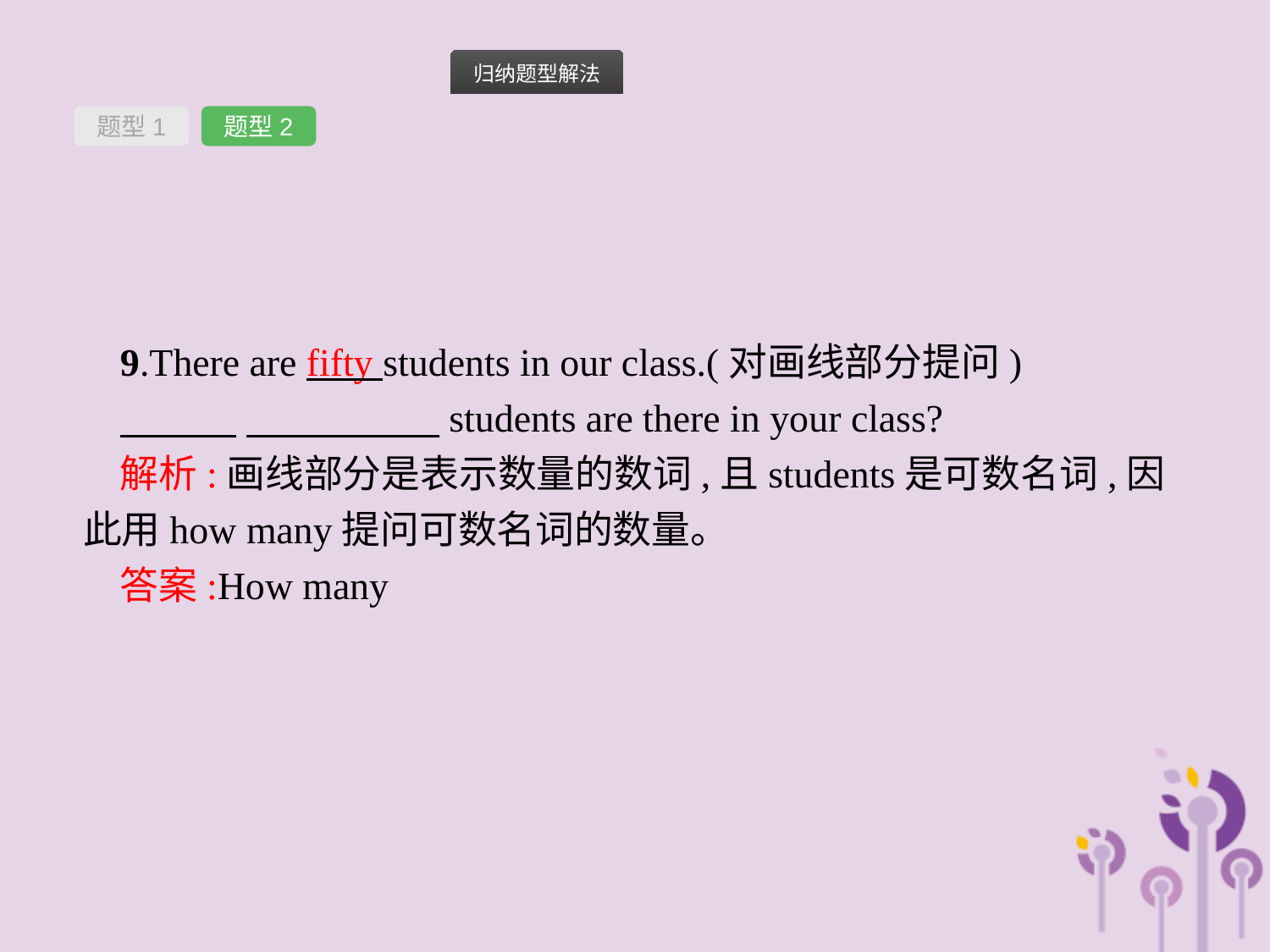

题型1
题型2
9.There are fifty students in our class.(对画线部分提问)
　　　 　　　　　students are there in your class?
解析:画线部分是表示数量的数词,且students是可数名词,因此用how many提问可数名词的数量。
答案:How many